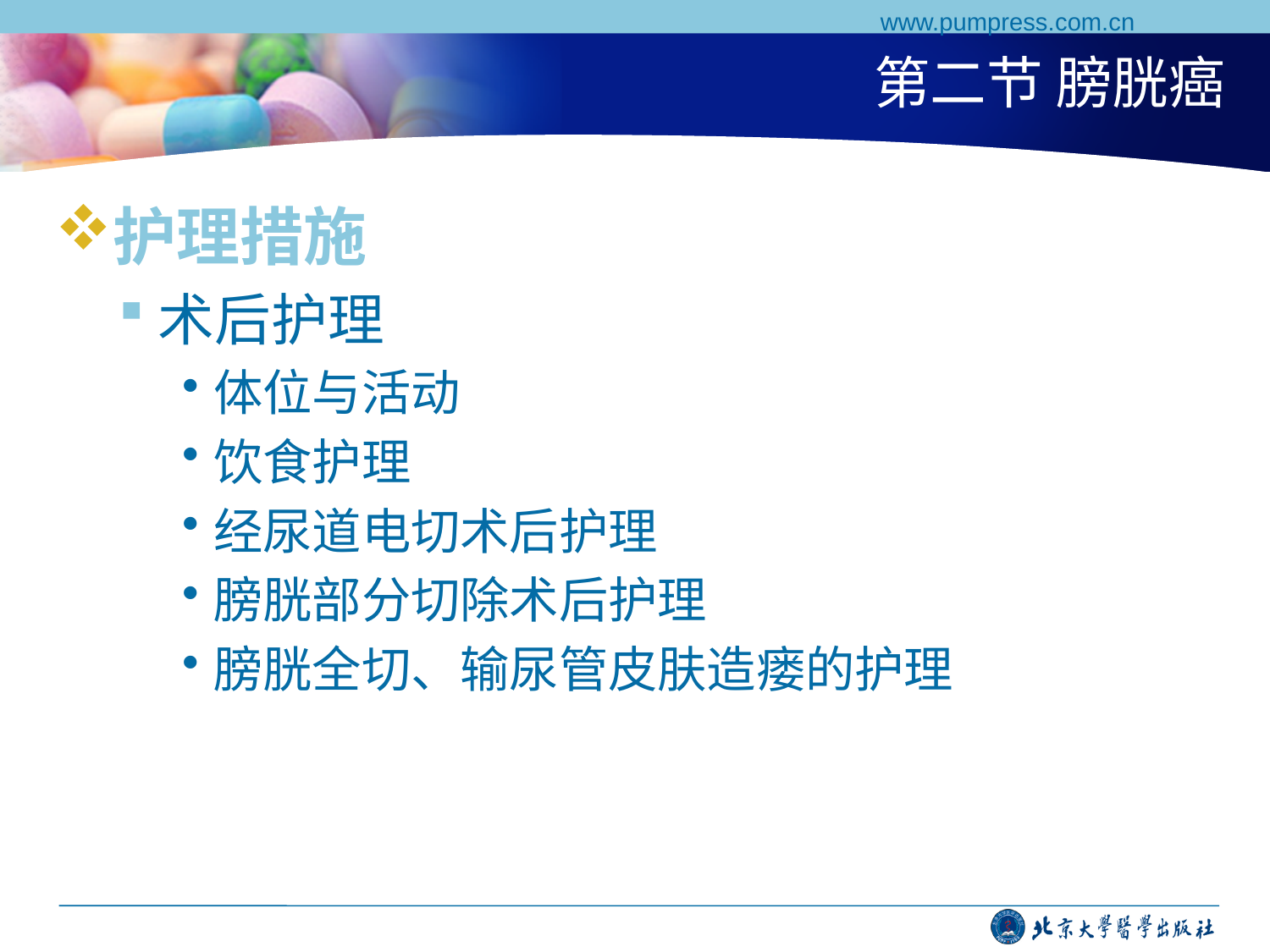

www.pumpress.com.cn
# 第二节 膀胱癌
护理措施
术后护理
体位与活动
饮食护理
经尿道电切术后护理
膀胱部分切除术后护理
膀胱全切、输尿管皮肤造瘘的护理